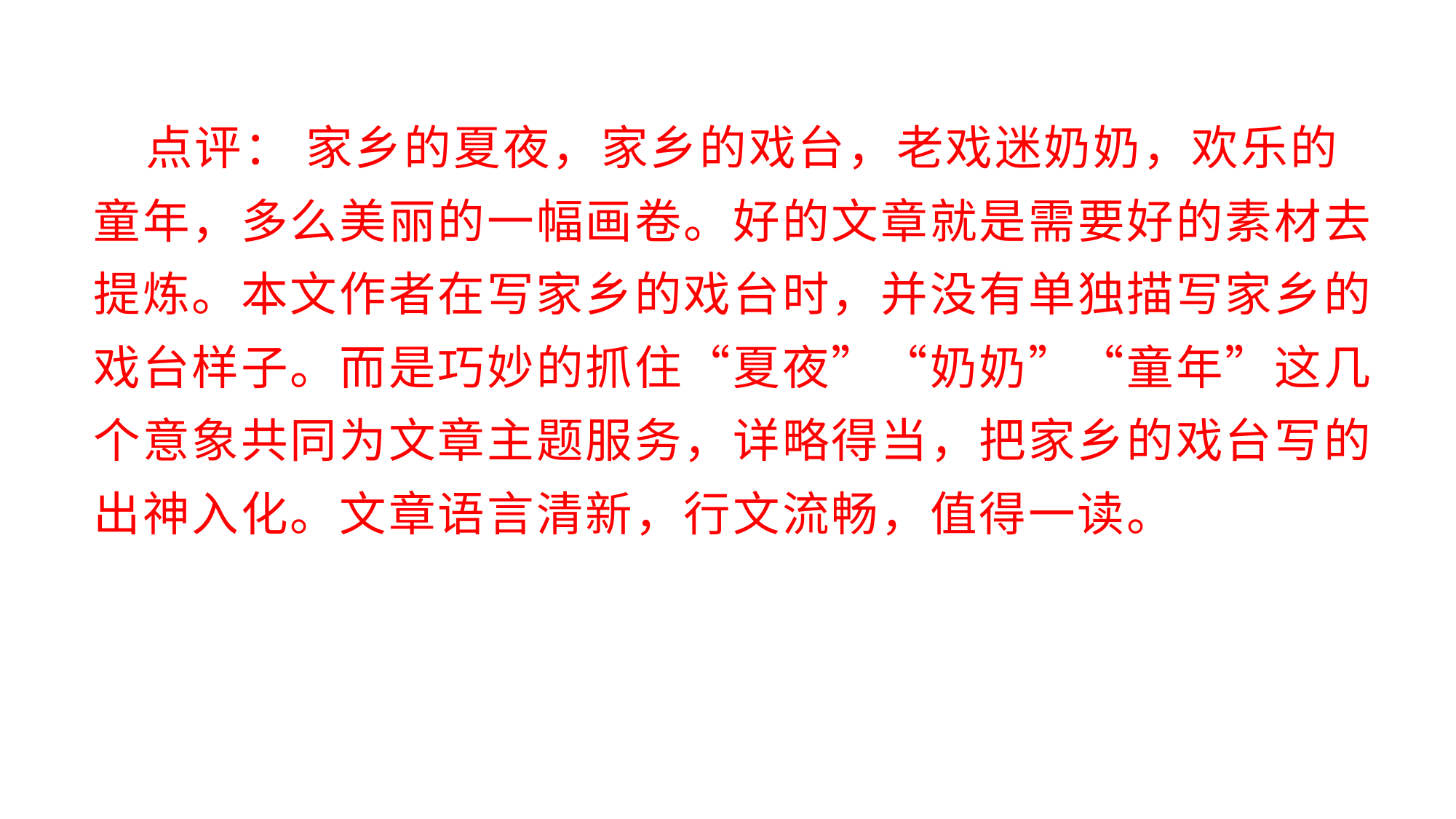

点评： 家乡的夏夜，家乡的戏台，老戏迷奶奶，欢乐的童年，多么美丽的一幅画卷。好的文章就是需要好的素材去提炼。本文作者在写家乡的戏台时，并没有单独描写家乡的戏台样子。而是巧妙的抓住“夏夜”“奶奶”“童年”这几个意象共同为文章主题服务，详略得当，把家乡的戏台写的出神入化。文章语言清新，行文流畅，值得一读。